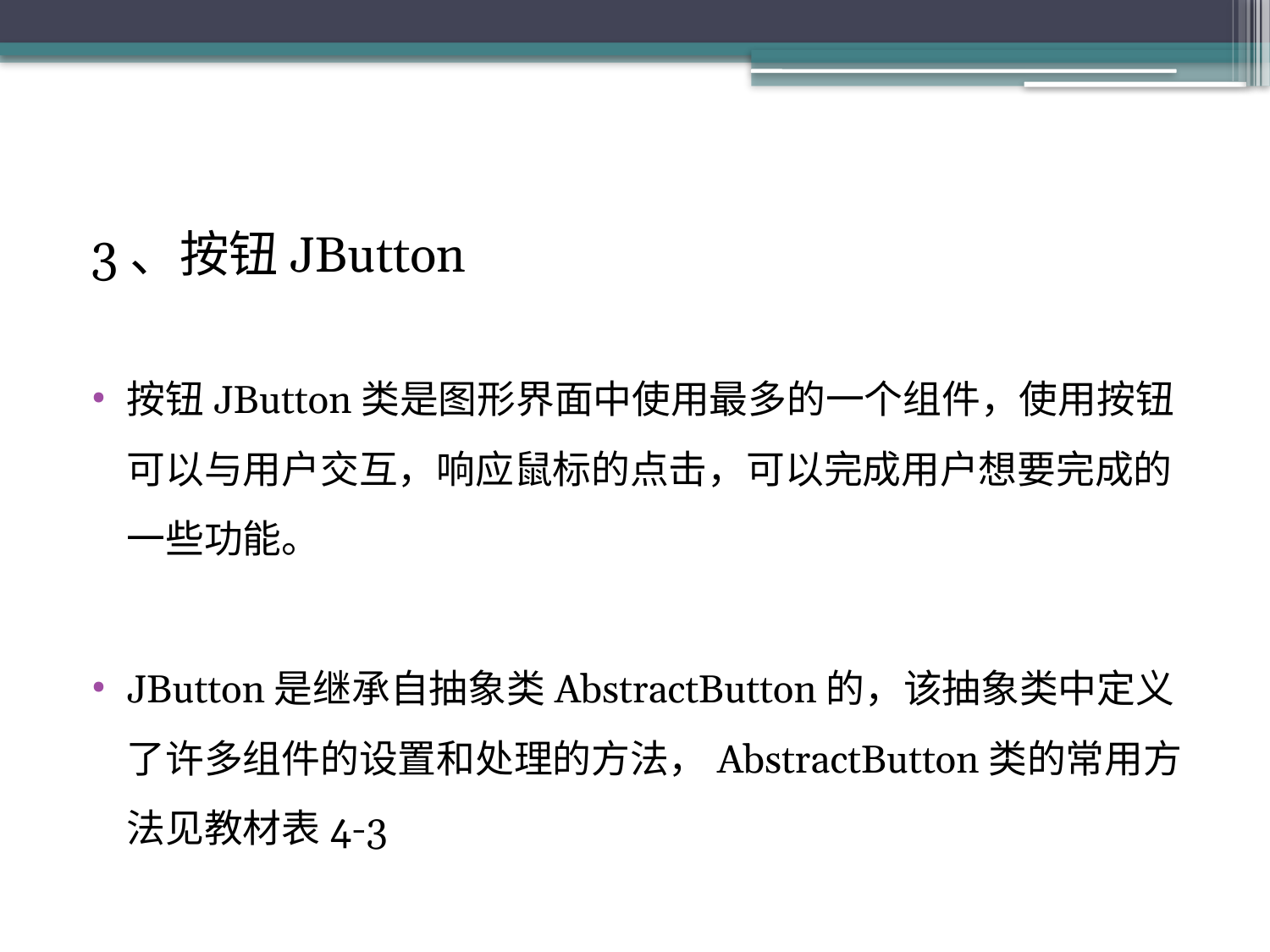

#
3、按钮JButton

按钮JButton类是图形界面中使用最多的一个组件，使用按钮可以与用户交互，响应鼠标的点击，可以完成用户想要完成的一些功能。

JButton是继承自抽象类AbstractButton的，该抽象类中定义了许多组件的设置和处理的方法，AbstractButton类的常用方法见教材表4-3